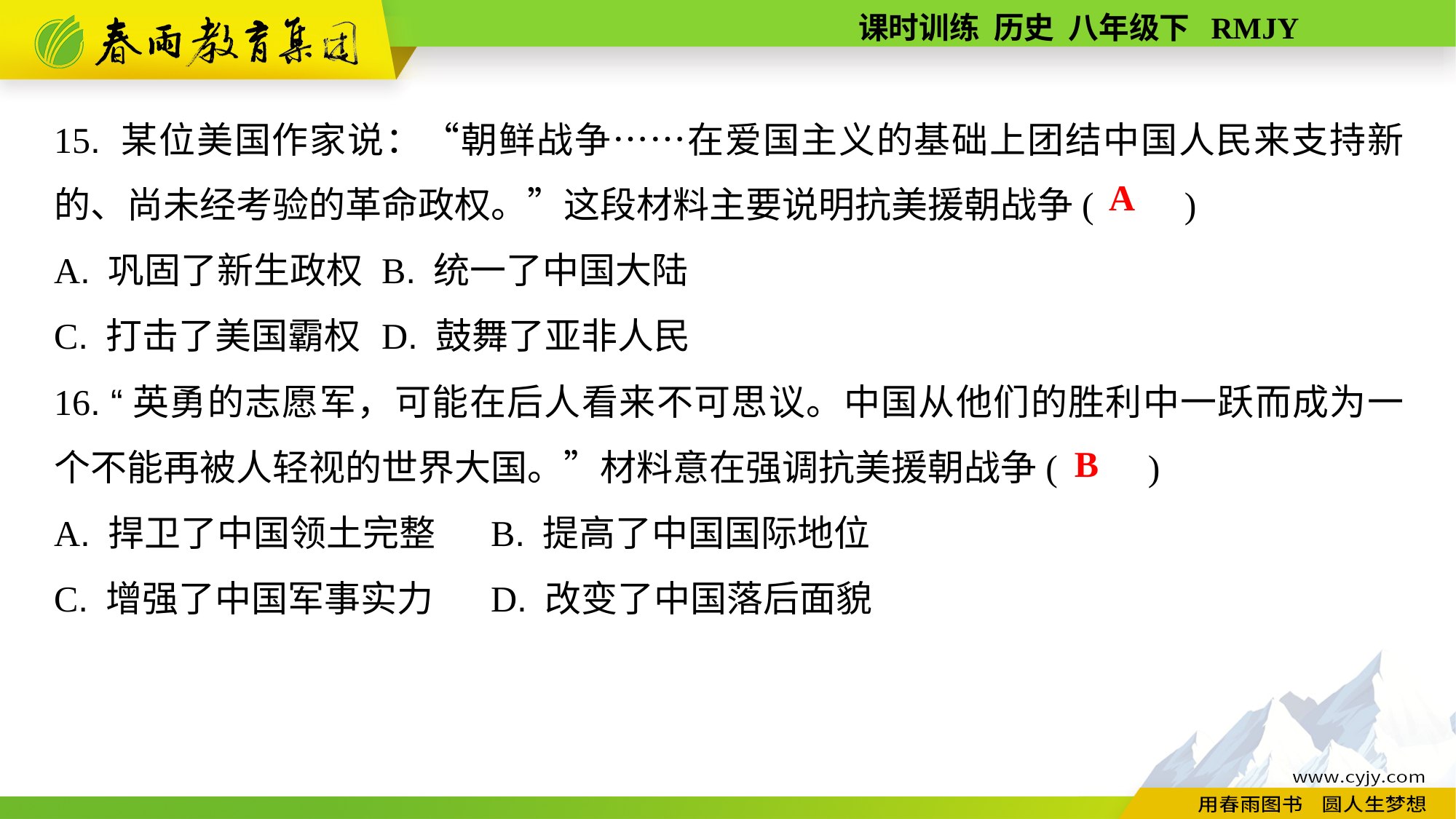

15. 某位美国作家说：“朝鲜战争……在爱国主义的基础上团结中国人民来支持新的、尚未经考验的革命政权。”这段材料主要说明抗美援朝战争(　　)
A. 巩固了新生政权	B. 统一了中国大陆
C. 打击了美国霸权	D. 鼓舞了亚非人民
16. “英勇的志愿军，可能在后人看来不可思议。中国从他们的胜利中一跃而成为一个不能再被人轻视的世界大国。”材料意在强调抗美援朝战争(　　)
A. 捍卫了中国领土完整	B. 提高了中国国际地位
C. 增强了中国军事实力	D. 改变了中国落后面貌
A
B